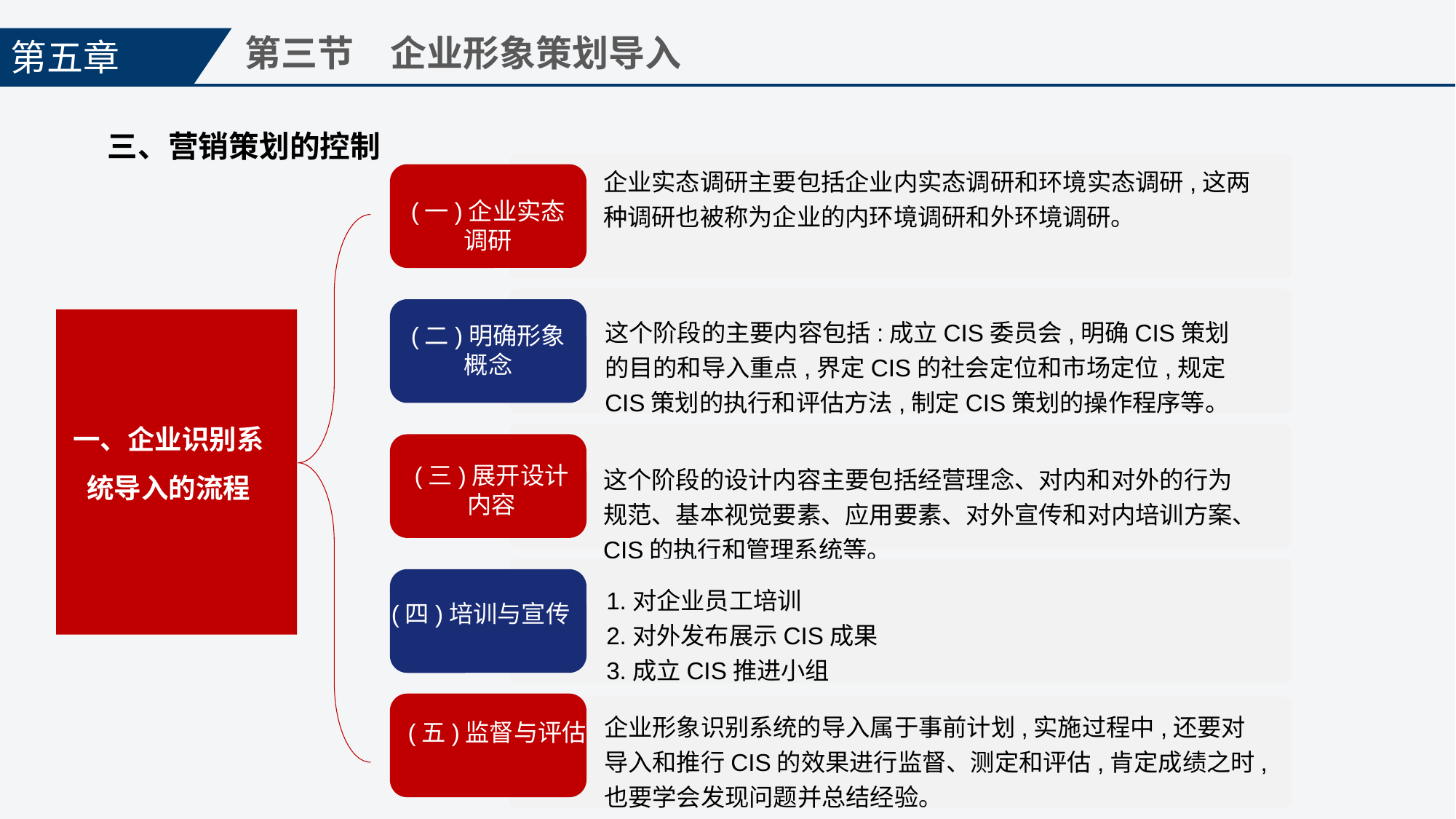

第五章
第三节　企业形象策划导入
三、营销策划的控制

企业实态调研主要包括企业内实态调研和环境实态调研,这两种调研也被称为企业的内环境调研和外环境调研。

(一)企业实态
调研

(二)明确形象
概念
这个阶段的主要内容包括:成立CIS委员会,明确CIS策划的目的和导入重点,界定CIS的社会定位和市场定位,规定CIS策划的执行和评估方法,制定CIS策划的操作程序等。

一、企业识别系统导入的流程

(三)展开设计内容
这个阶段的设计内容主要包括经营理念、对内和对外的行为规范、基本视觉要素、应用要素、对外宣传和对内培训方案、CIS的执行和管理系统等。

(四)培训与宣传
1.对企业员工培训
2.对外发布展示CIS成果
3.成立CIS推进小组

(五)监督与评估

企业形象识别系统的导入属于事前计划,实施过程中,还要对导入和推行CIS的效果进行监督、测定和评估,肯定成绩之时,也要学会发现问题并总结经验。